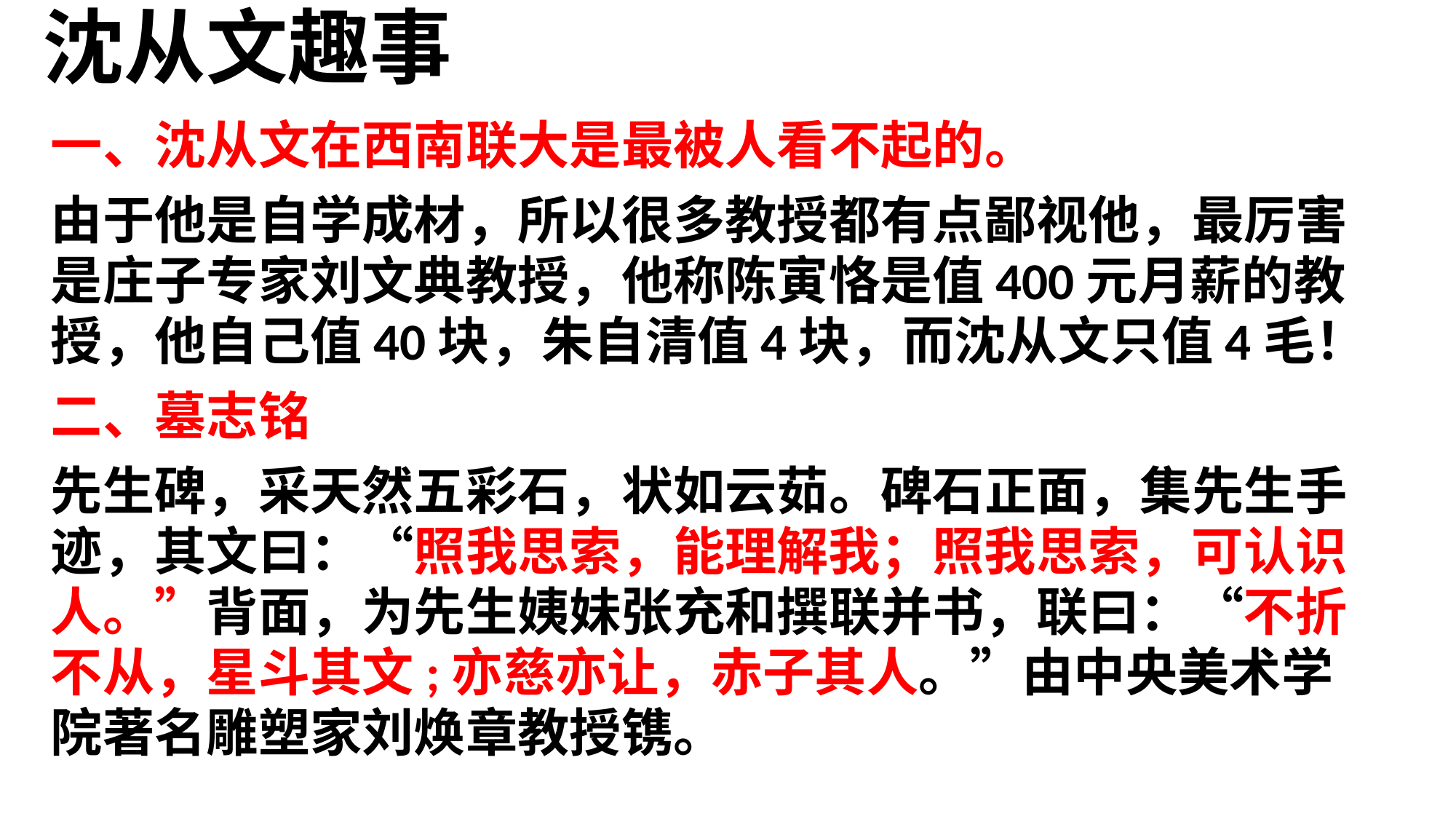

# 沈从文趣事
一、沈从文在西南联大是最被人看不起的。
由于他是自学成材，所以很多教授都有点鄙视他，最厉害是庄子专家刘文典教授，他称陈寅恪是值400元月薪的教授，他自己值40块，朱自清值4块，而沈从文只值4毛！
二、墓志铭
先生碑，采天然五彩石，状如云茹。碑石正面，集先生手迹，其文曰：“照我思索，能理解我；照我思索，可认识人。”背面，为先生姨妹张充和撰联并书，联曰：“不折不从，星斗其文;亦慈亦让，赤子其人。”由中央美术学院著名雕塑家刘焕章教授镌。